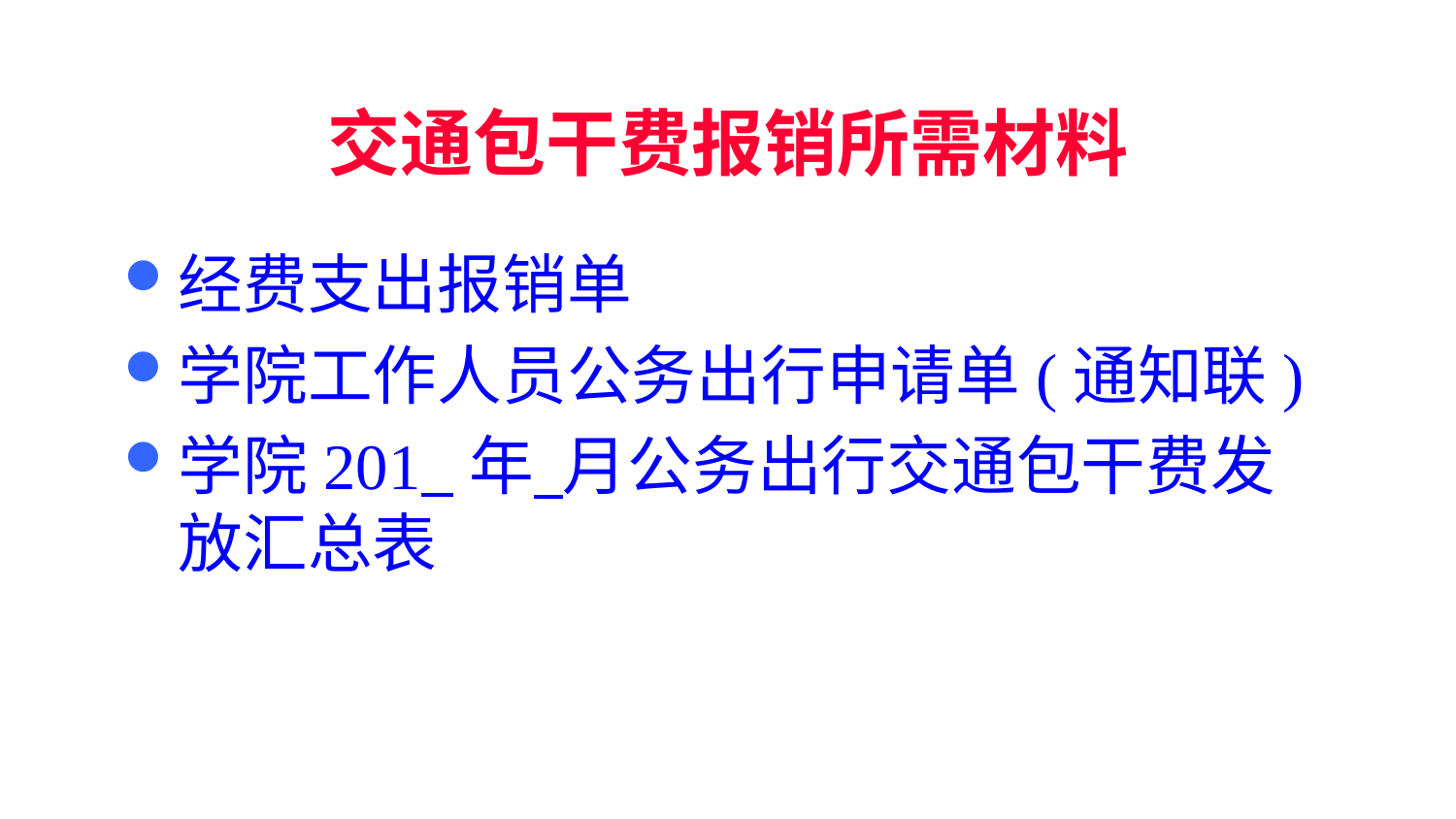

交通包干费报销所需材料
经费支出报销单
学院工作人员公务出行申请单(通知联)
学院201  年  月公务出行交通包干费发放汇总表